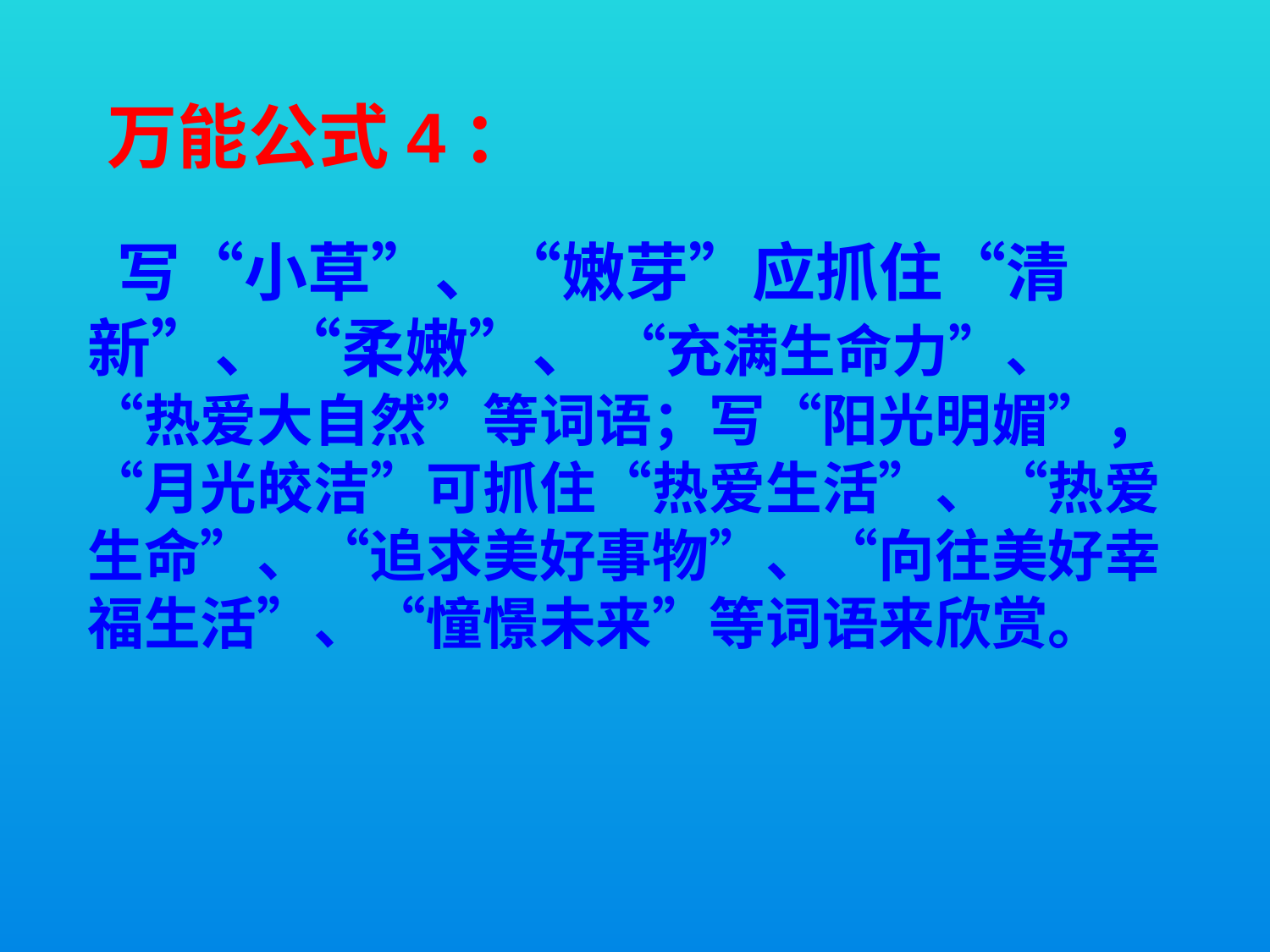

万能公式4：
 写“小草”、“嫩芽”应抓住“清新”、“柔嫩”、 “充满生命力”、“热爱大自然”等词语；写“阳光明媚”，“月光皎洁”可抓住“热爱生活”、“热爱生命”、“追求美好事物”、“向往美好幸福生活”、“憧憬未来”等词语来欣赏。